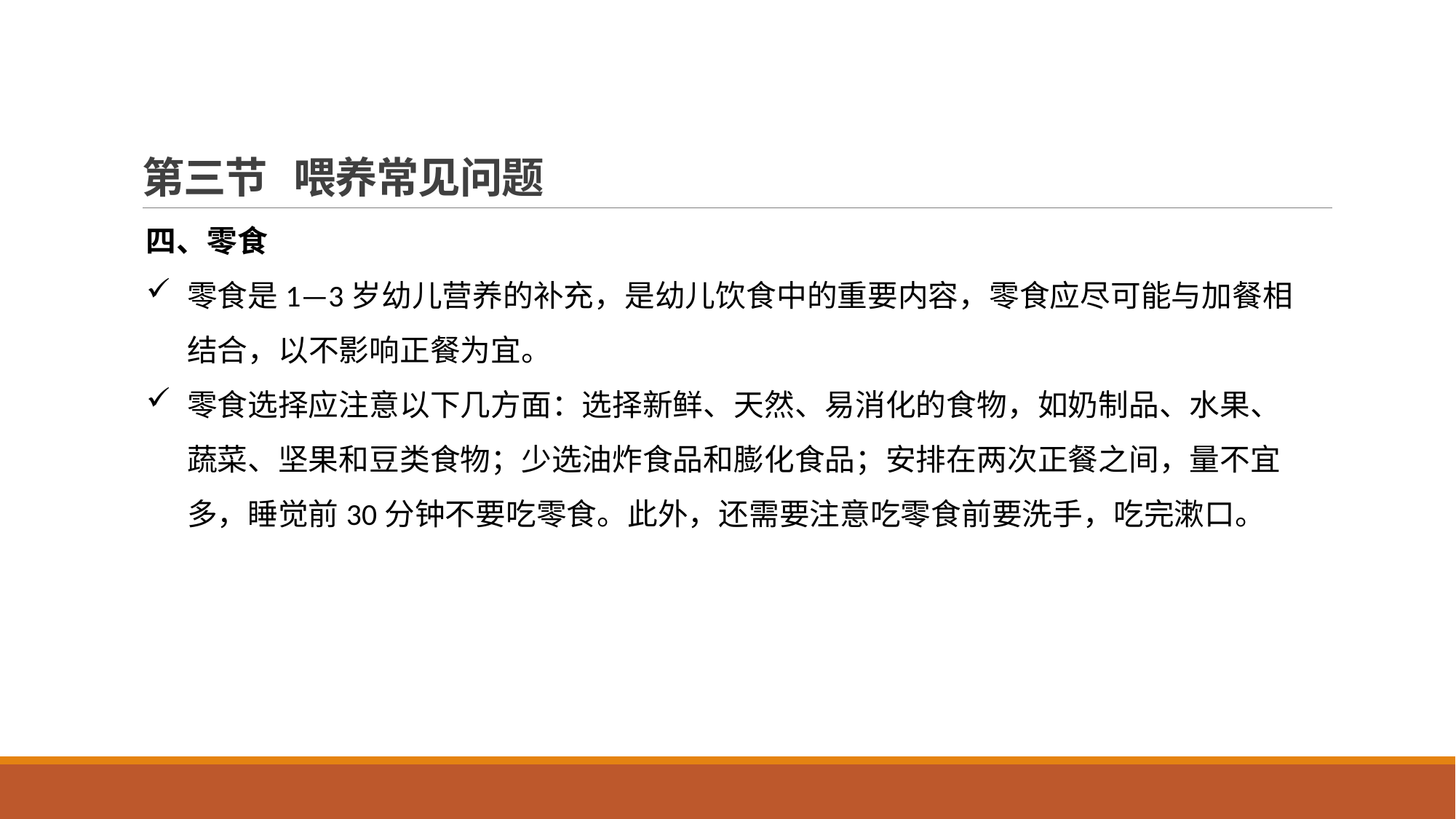

# 第三节   喂养常见问题
四、零食
零食是1—3岁幼儿营养的补充，是幼儿饮食中的重要内容，零食应尽可能与加餐相结合，以不影响正餐为宜。
零食选择应注意以下几方面：选择新鲜、天然、易消化的食物，如奶制品、水果、蔬菜、坚果和豆类食物；少选油炸食品和膨化食品；安排在两次正餐之间，量不宜多，睡觉前30分钟不要吃零食。此外，还需要注意吃零食前要洗手，吃完漱口。